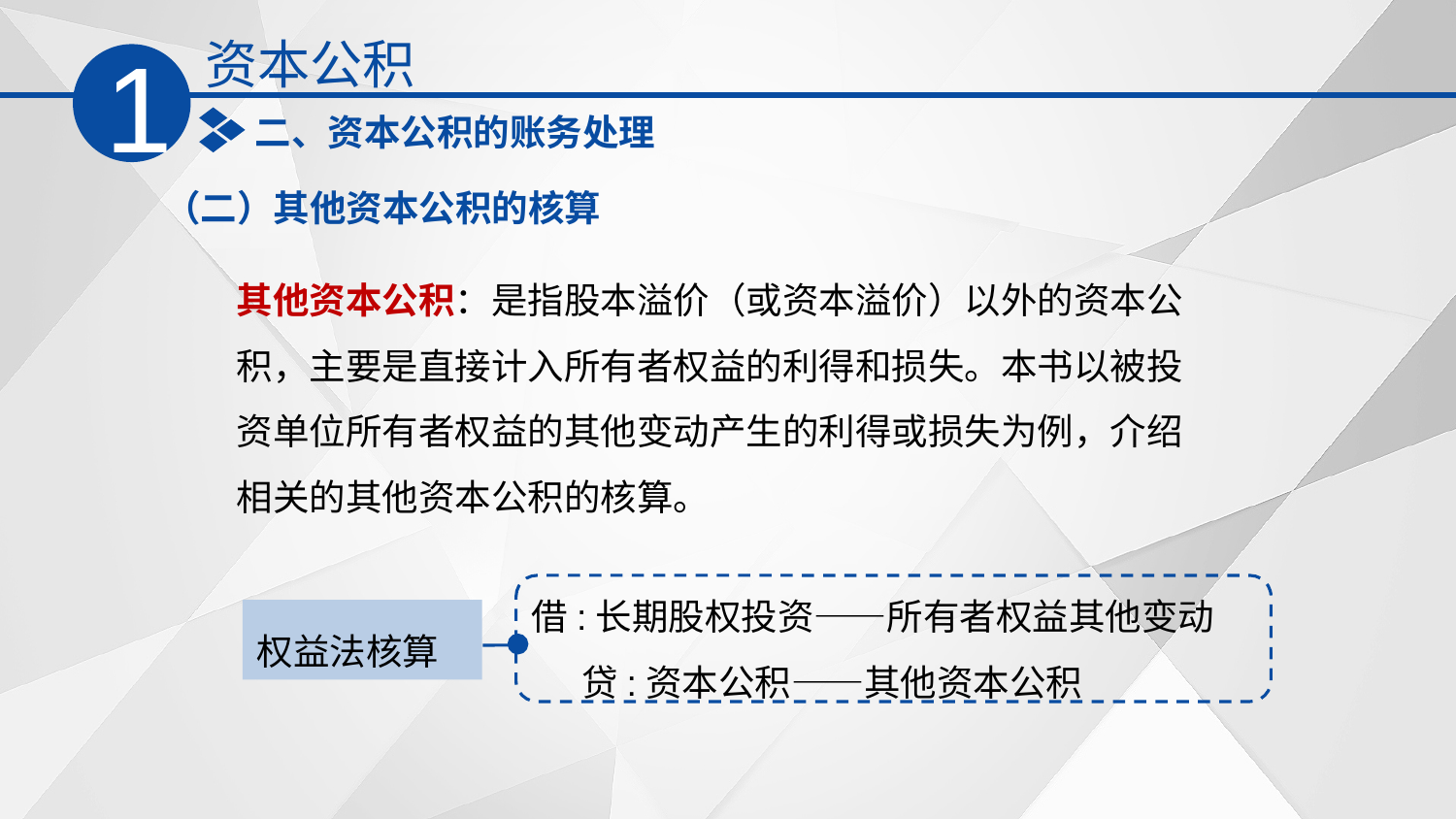

资本公积
1

二、资本公积的账务处理

（二）其他资本公积的核算
其他资本公积：是指股本溢价（或资本溢价）以外的资本公积，主要是直接计入所有者权益的利得和损失。本书以被投资单位所有者权益的其他变动产生的利得或损失为例，介绍相关的其他资本公积的核算。
借:长期股权投资——所有者权益其他变动
     贷:资本公积——其他资本公积

权益法核算